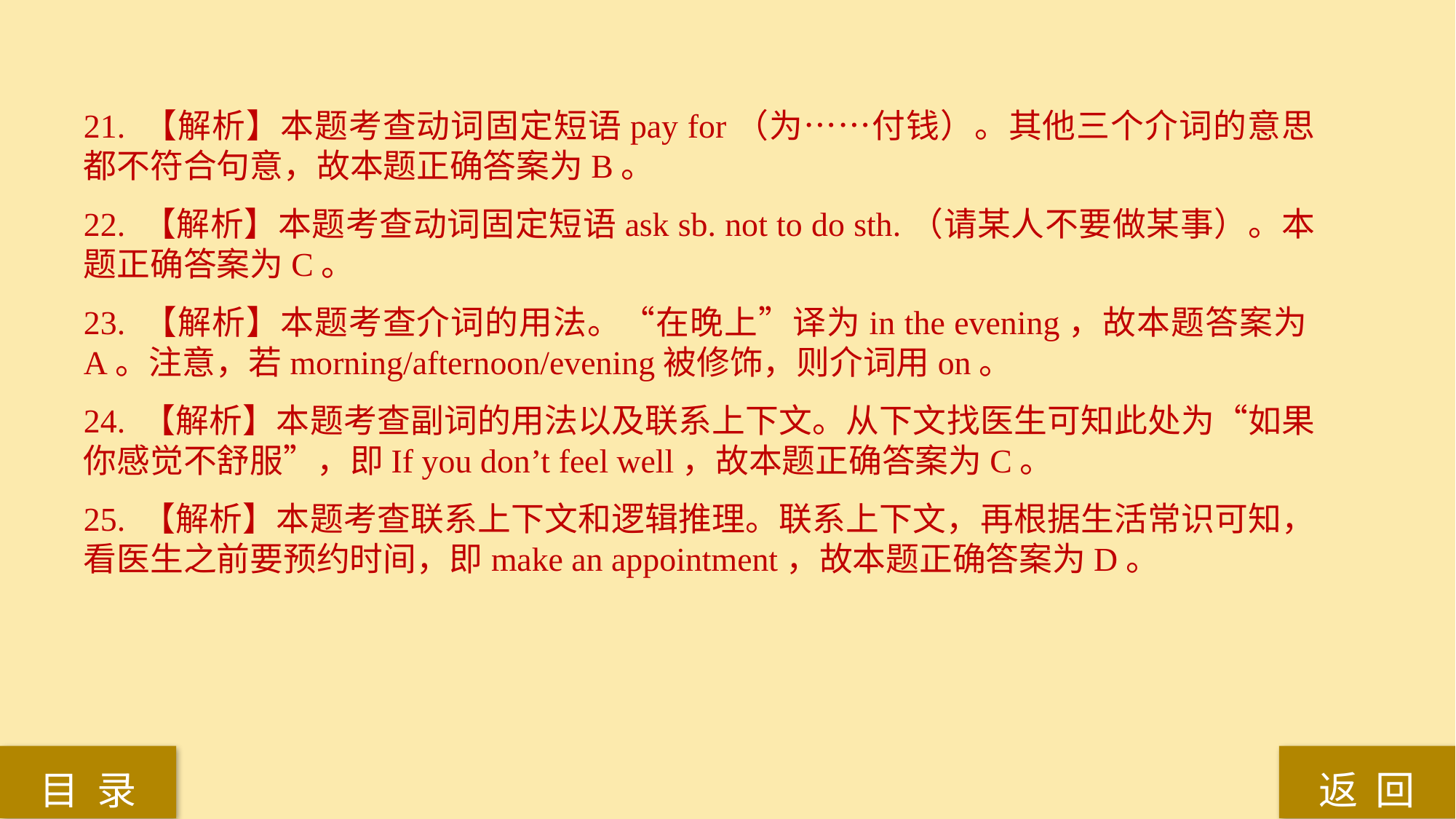

21. 【解析】本题考查动词固定短语pay for（为……付钱）。其他三个介词的意思都不符合句意，故本题正确答案为B。
22. 【解析】本题考查动词固定短语ask sb. not to do sth.（请某人不要做某事）。本题正确答案为C。
23. 【解析】本题考查介词的用法。“在晚上”译为in the evening，故本题答案为A。注意，若morning/afternoon/evening被修饰，则介词用on。
24. 【解析】本题考查副词的用法以及联系上下文。从下文找医生可知此处为“如果你感觉不舒服”，即If you don’t feel well，故本题正确答案为C。
25. 【解析】本题考查联系上下文和逻辑推理。联系上下文，再根据生活常识可知，看医生之前要预约时间，即make an appointment，故本题正确答案为D。
返  回